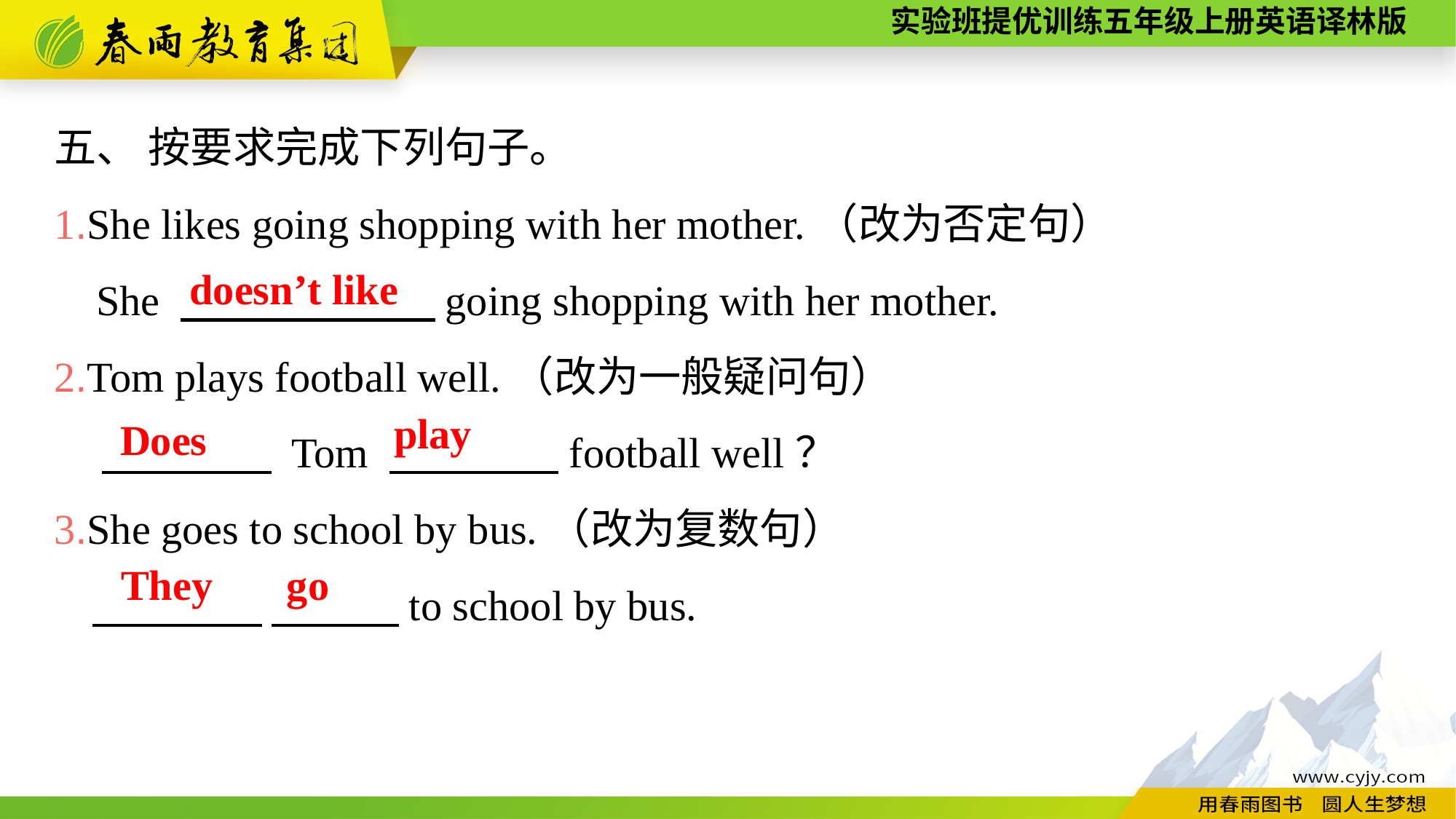

五、 按要求完成下列句子。
1.She likes going shopping with her mother.（改为否定句）
    She 　　　　　　going shopping with her mother.
2.Tom plays football well.（改为一般疑问句）
    　　　　 Tom 　　　　football well？
3.She goes to school by bus.（改为复数句）
   　　　　 　　　to school by bus.
doesn’t like
play
Does
They       go